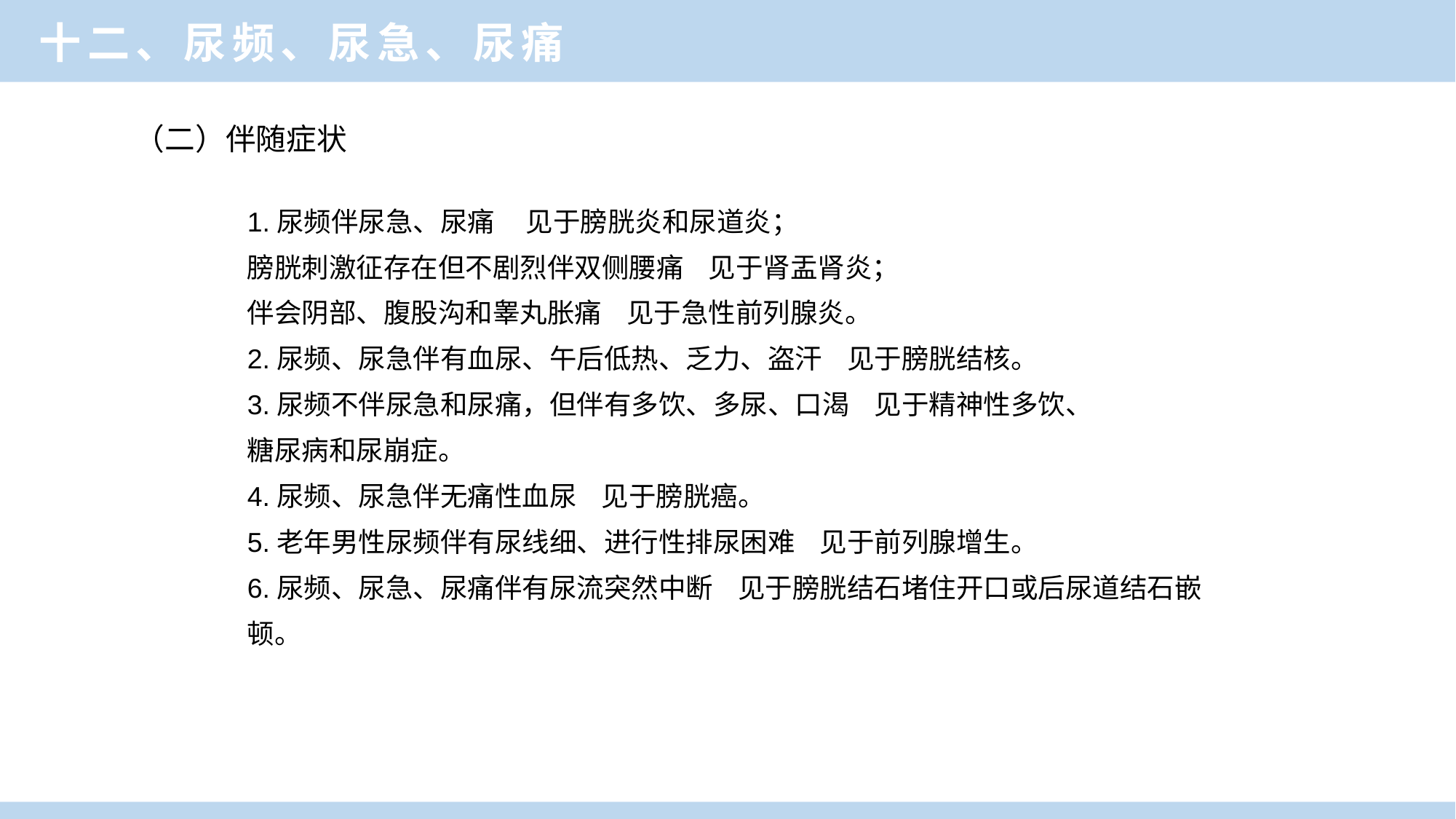

十二、尿频、尿急、尿痛
（二）伴随症状
1.尿频伴尿急、尿痛     见于膀胱炎和尿道炎；
膀胱刺激征存在但不剧烈伴双侧腰痛    见于肾盂肾炎；
伴会阴部、腹股沟和睾丸胀痛    见于急性前列腺炎。
2.尿频、尿急伴有血尿、午后低热、乏力、盗汗    见于膀胱结核。
3.尿频不伴尿急和尿痛，但伴有多饮、多尿、口渴    见于精神性多饮、                   糖尿病和尿崩症。
4.尿频、尿急伴无痛性血尿    见于膀胱癌。
5.老年男性尿频伴有尿线细、进行性排尿困难    见于前列腺增生。
6.尿频、尿急、尿痛伴有尿流突然中断    见于膀胱结石堵住开口或后尿道结石嵌顿。